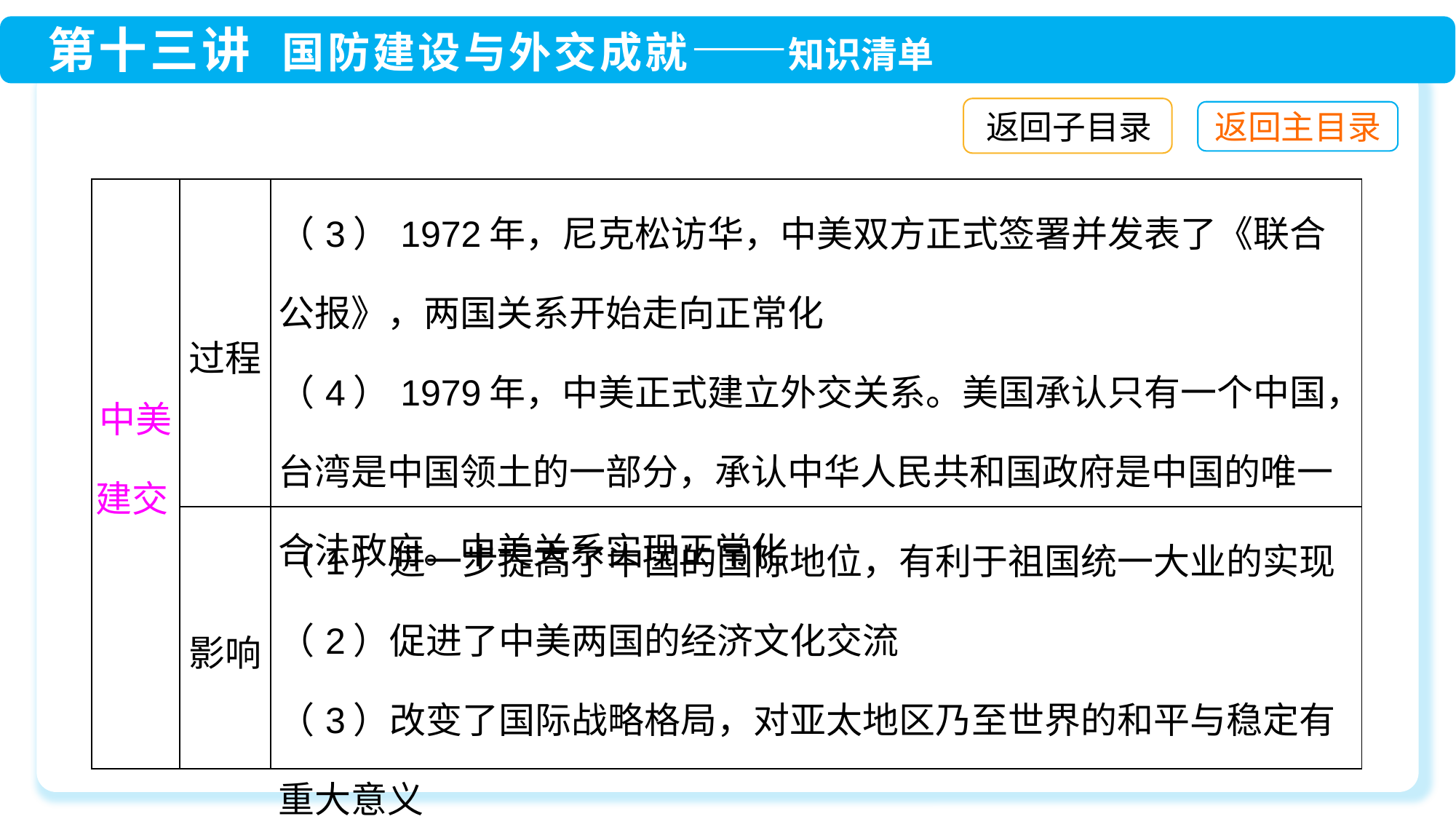

返回子目录
| 中美建交 | 过程 | （3）1972年，尼克松访华，中美双方正式签署并发表了《联合公报》，两国关系开始走向正常化 （4）1979年，中美正式建立外交关系。美国承认只有一个中国，台湾是中国领土的一部分，承认中华人民共和国政府是中国的唯一合法政府。中美关系实现正常化 |
| --- | --- | --- |
|  | 影响 | （1）进一步提高了中国的国际地位，有利于祖国统一大业的实现 （2）促进了中美两国的经济文化交流 （3）改变了国际战略格局，对亚太地区乃至世界的和平与稳定有重大意义 |